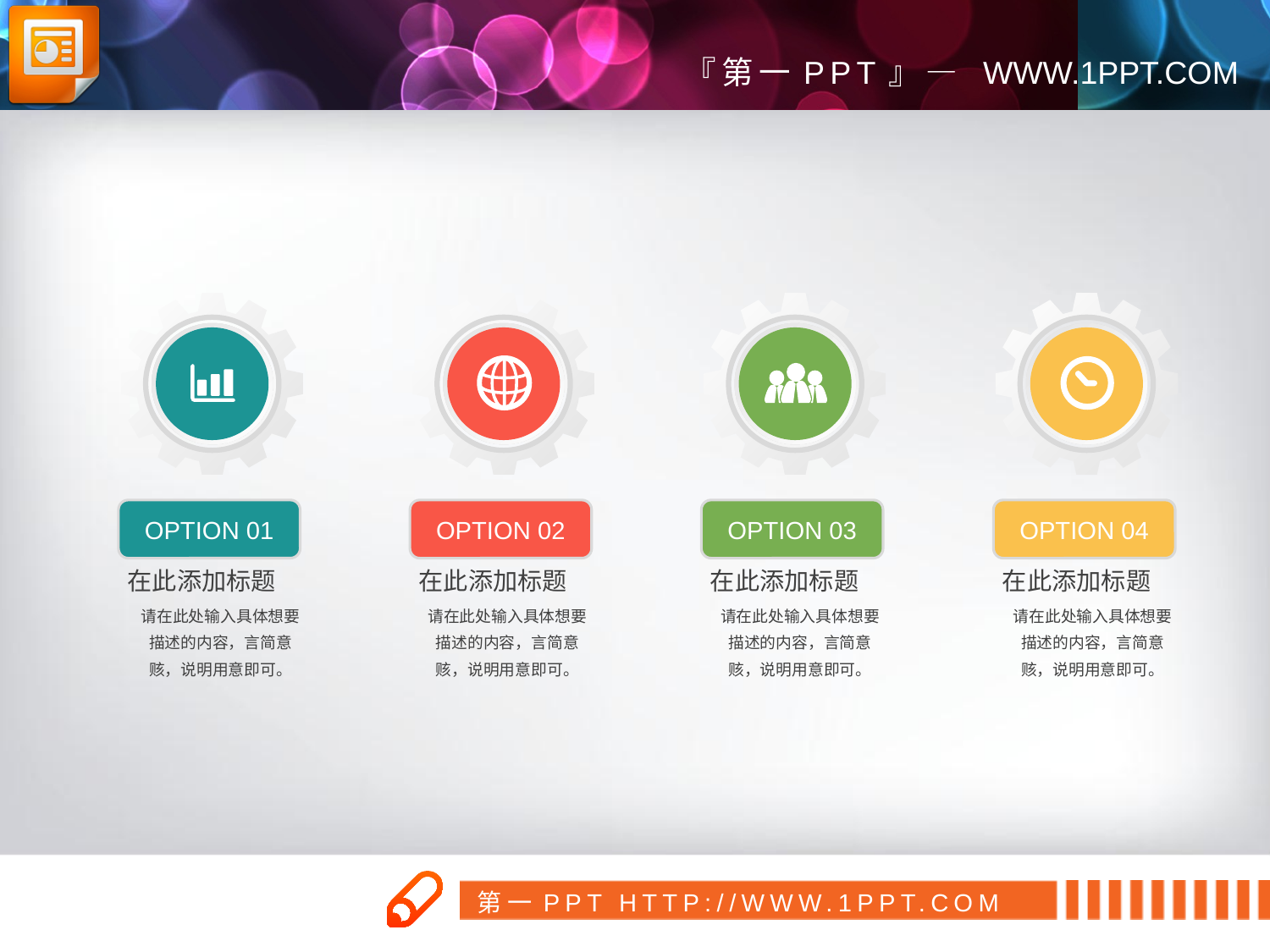

OPTION 01
在此添加标题
请在此处输入具体想要描述的内容，言简意赅，说明用意即可。

OPTION 02
在此添加标题
请在此处输入具体想要描述的内容，言简意赅，说明用意即可。

OPTION 03
在此添加标题
请在此处输入具体想要描述的内容，言简意赅，说明用意即可。

OPTION 04
在此添加标题
请在此处输入具体想要描述的内容，言简意赅，说明用意即可。